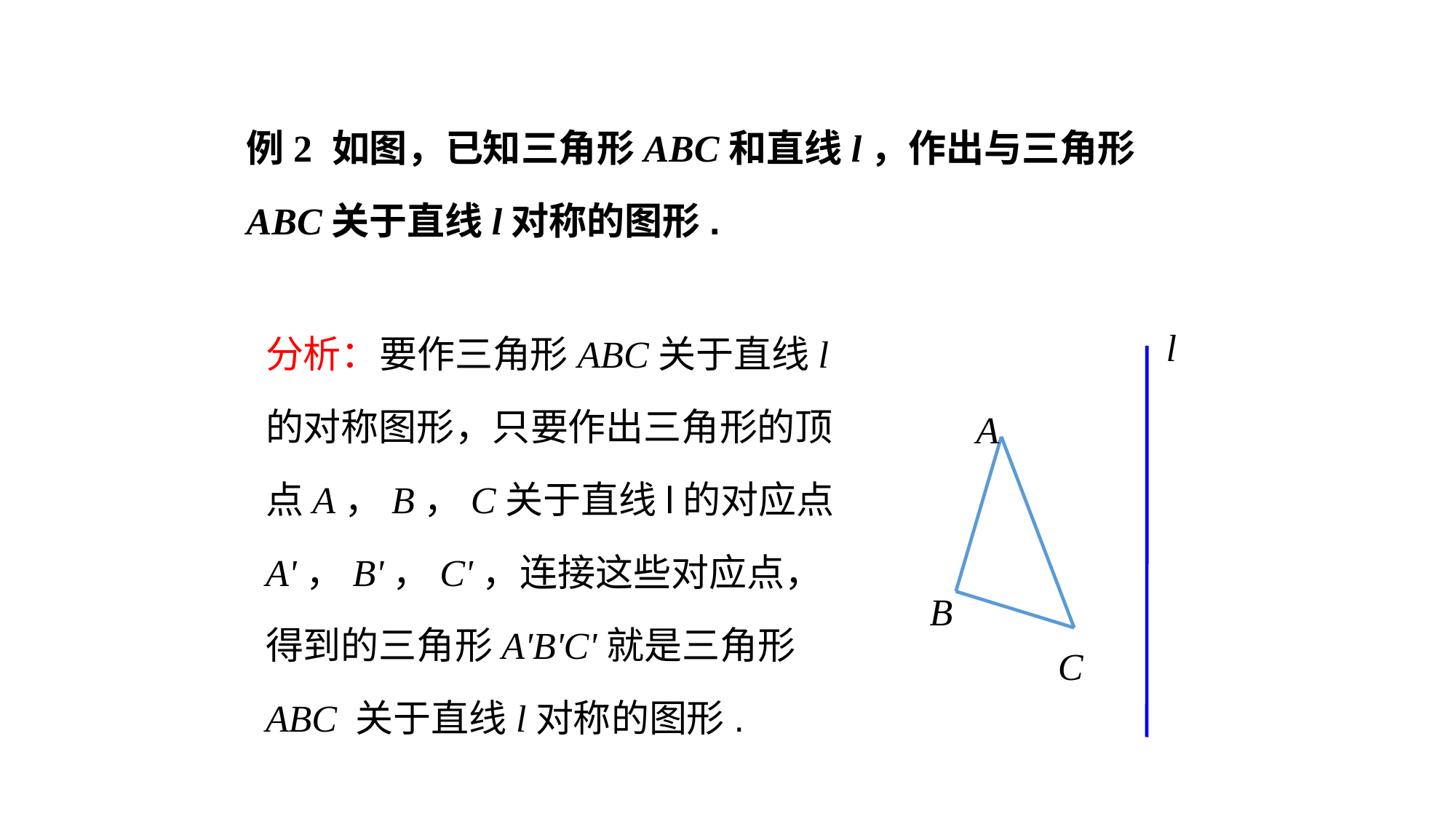

例2 如图，已知三角形ABC和直线l，作出与三角形 ABC关于直线l对称的图形.
l
A
B
C
分析：要作三角形ABC关于直线l的对称图形，只要作出三角形的顶点A，B，C关于直线l的对应点A'，B'，C'，连接这些对应点，得到的三角形A'B'C'就是三角形ABC 关于直线l对称的图形.